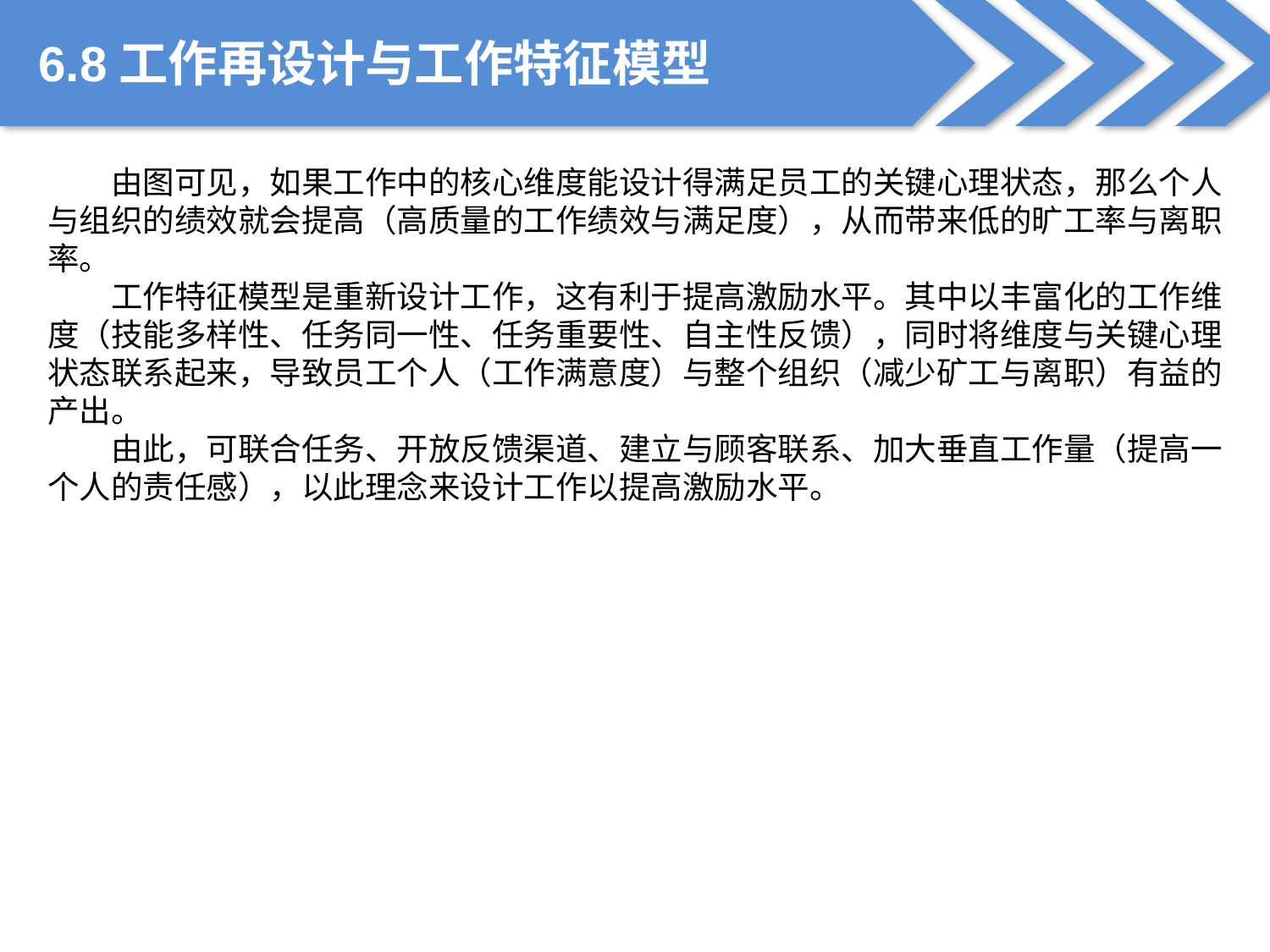

6.8工作再设计与工作特征模型
由图可见，如果工作中的核心维度能设计得满足员工的关键心理状态，那么个人与组织的绩效就会提高（高质量的工作绩效与满足度），从而带来低的旷工率与离职率。
工作特征模型是重新设计工作，这有利于提高激励水平。其中以丰富化的工作维度（技能多样性、任务同一性、任务重要性、自主性反馈），同时将维度与关键心理状态联系起来，导致员工个人（工作满意度）与整个组织（减少矿工与离职）有益的产出。
由此，可联合任务、开放反馈渠道、建立与顾客联系、加大垂直工作量（提高一个人的责任感），以此理念来设计工作以提高激励水平。